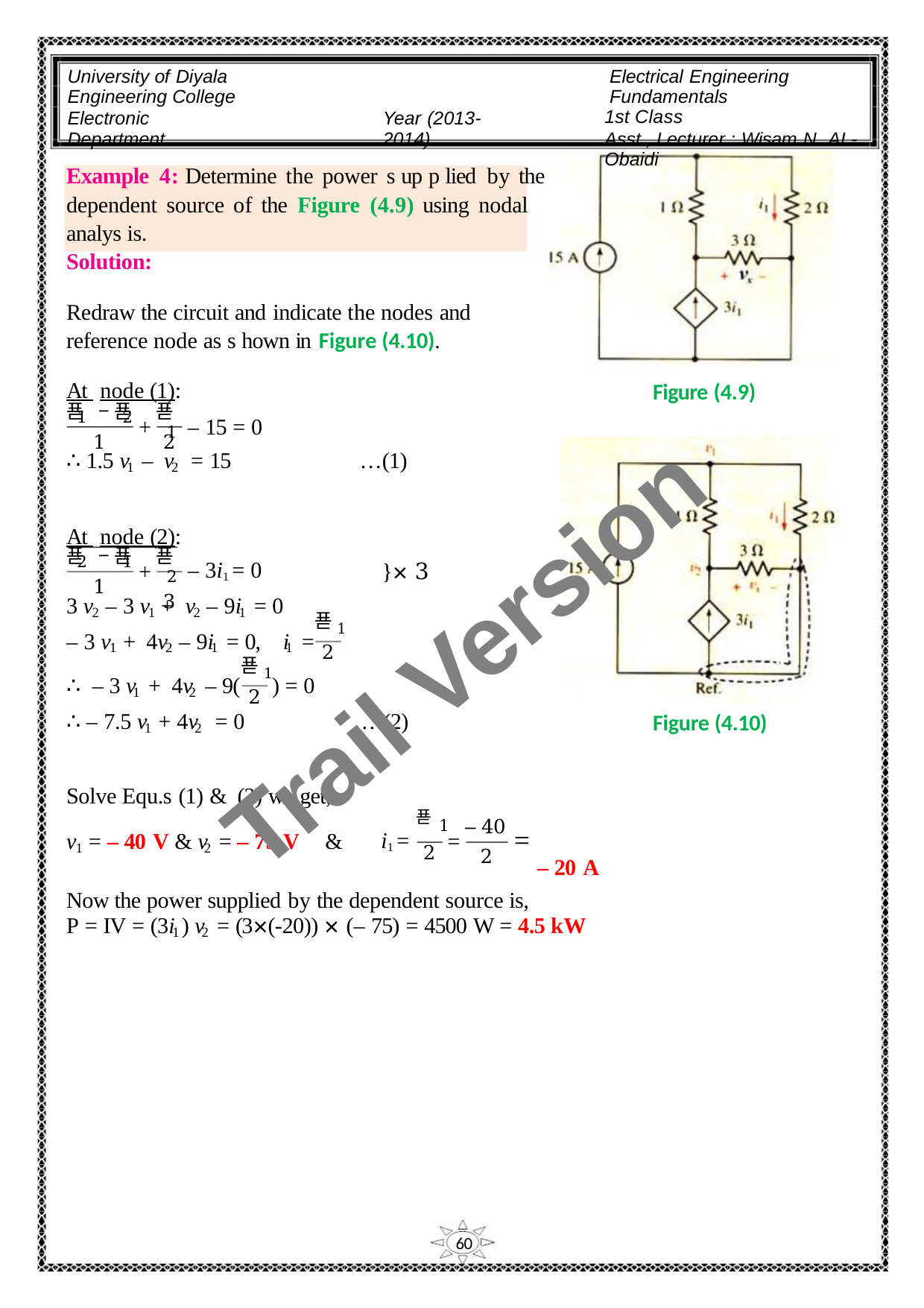

University of Diyala
Engineering College
Electronic Department
Electrical Engineering Fundamentals
1st Class
Asst., Lecturer : Wisam N. AL-Obaidi
Year (2013-2014)
Example 4: Determine the power s up p lied by the
dependent source of the Figure (4.9) using nodal
analys is.
Solution:
Redraw the circuit and indicate the nodes and
reference node as s hown in Figure (4.10).
Figure (4.9)
At node (1):
푣 − 푣
푣
1
1
2
+
– 15 = 0
1
2
∴ 1.5 v – v = 15
…(1)
1
2
At node (2):
푣 − 푣
푣
2
3
2
1
}× 3
+
– 3i1 = 0
1
Trail Version
Trail Version
Trail Version
Trail Version
Trail Version
Trail Version
Trail Version
Trail Version
Trail Version
Trail Version
Trail Version
Trail Version
Trail Version
3 v – 3 v + v – 9i = 0
2
1
2
1
푣1
2
– 3 v + 4v – 9i = 0, i =
1
2
1
1
푣1
2
∴ – 3 v + 4v – 9( ) = 0
1
2
Figure (4.10)
∴ – 7.5 v + 4v = 0
…(2)
1
2
Solve Equ.s (1) & (2) we get,
v = – 40 V & v = – 75 V
푣1
2
– 40
=
– 20 A
&
i1 =
=
1
2
2
Now the power supplied by the dependent source is,
P = IV = (3i ) v = (3×(-20)) × (– 75) = 4500 W = 4.5 kW
1
2
60